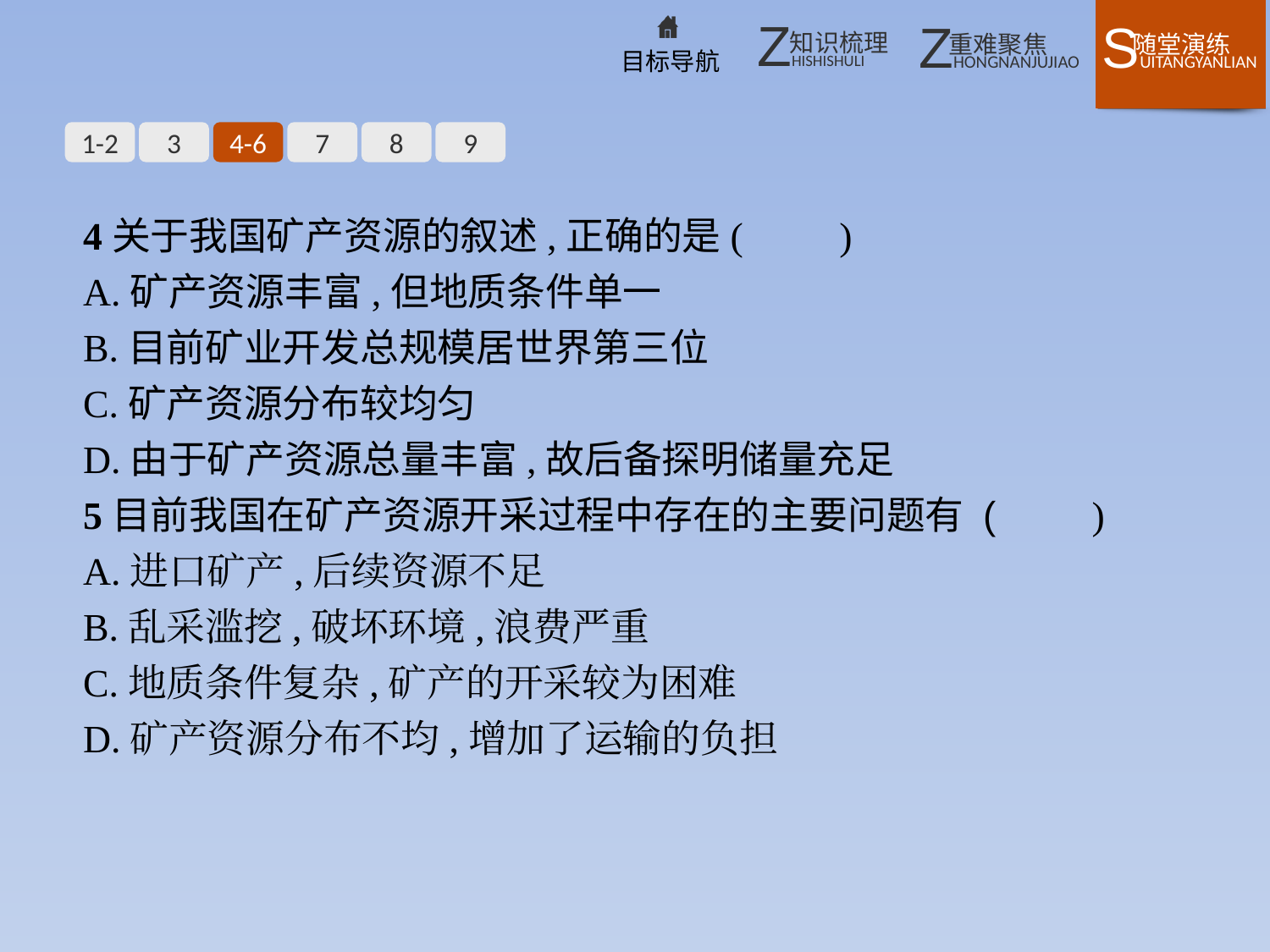

1-2
3
4-6
7
8
9
4关于我国矿产资源的叙述,正确的是(　　)
A.矿产资源丰富,但地质条件单一
B.目前矿业开发总规模居世界第三位
C.矿产资源分布较均匀
D.由于矿产资源总量丰富,故后备探明储量充足
5目前我国在矿产资源开采过程中存在的主要问题有 (　　)
A.进口矿产,后续资源不足
B.乱采滥挖,破坏环境,浪费严重
C.地质条件复杂,矿产的开采较为困难
D.矿产资源分布不均,增加了运输的负担